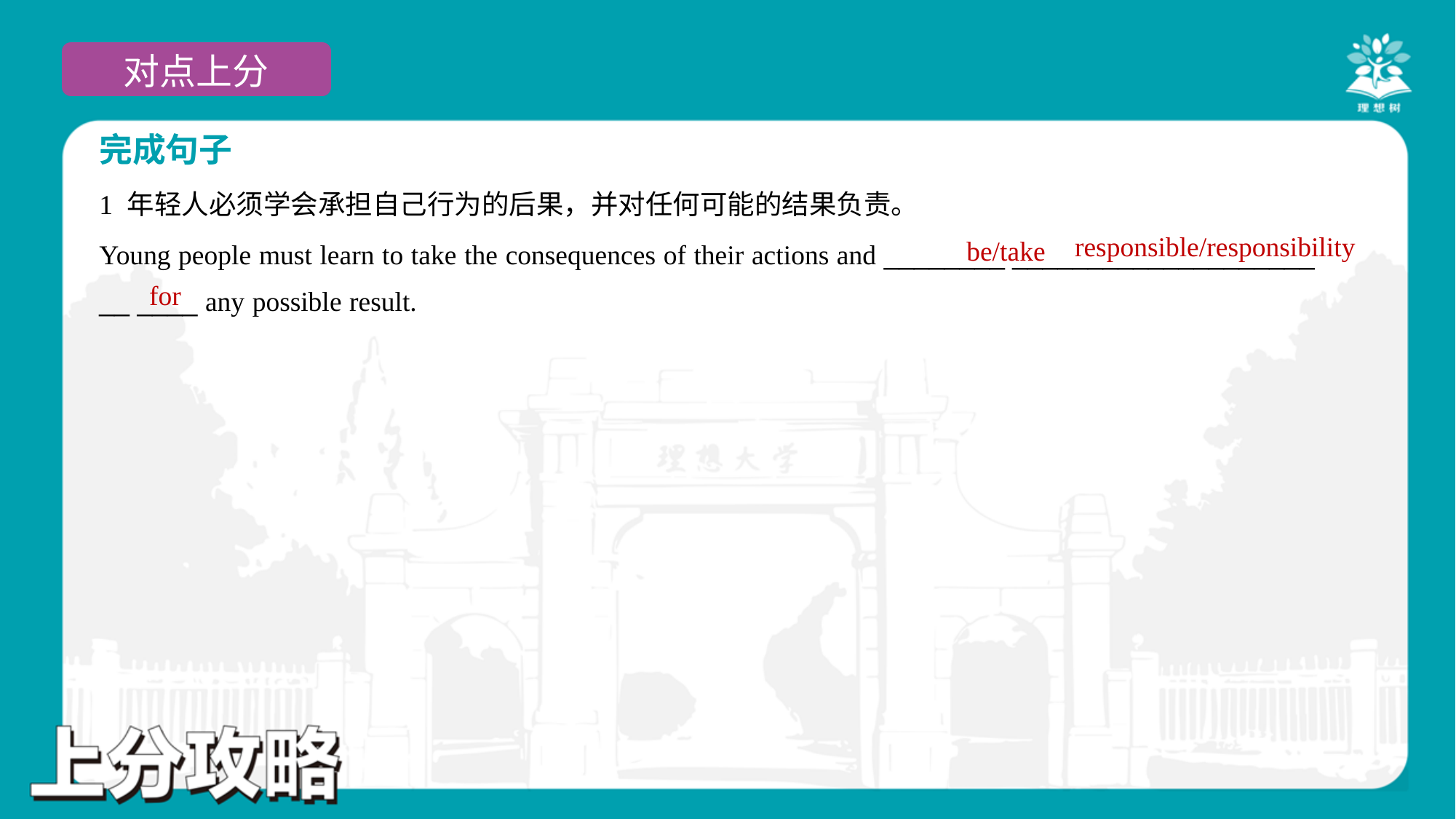

完成句子
1 年轻人必须学会承担自己行为的后果，并对任何可能的结果负责。
Young people must learn to take the consequences of their actions and ________ ____________________
__ ____ any possible result.
responsible/responsibility
be/take
for